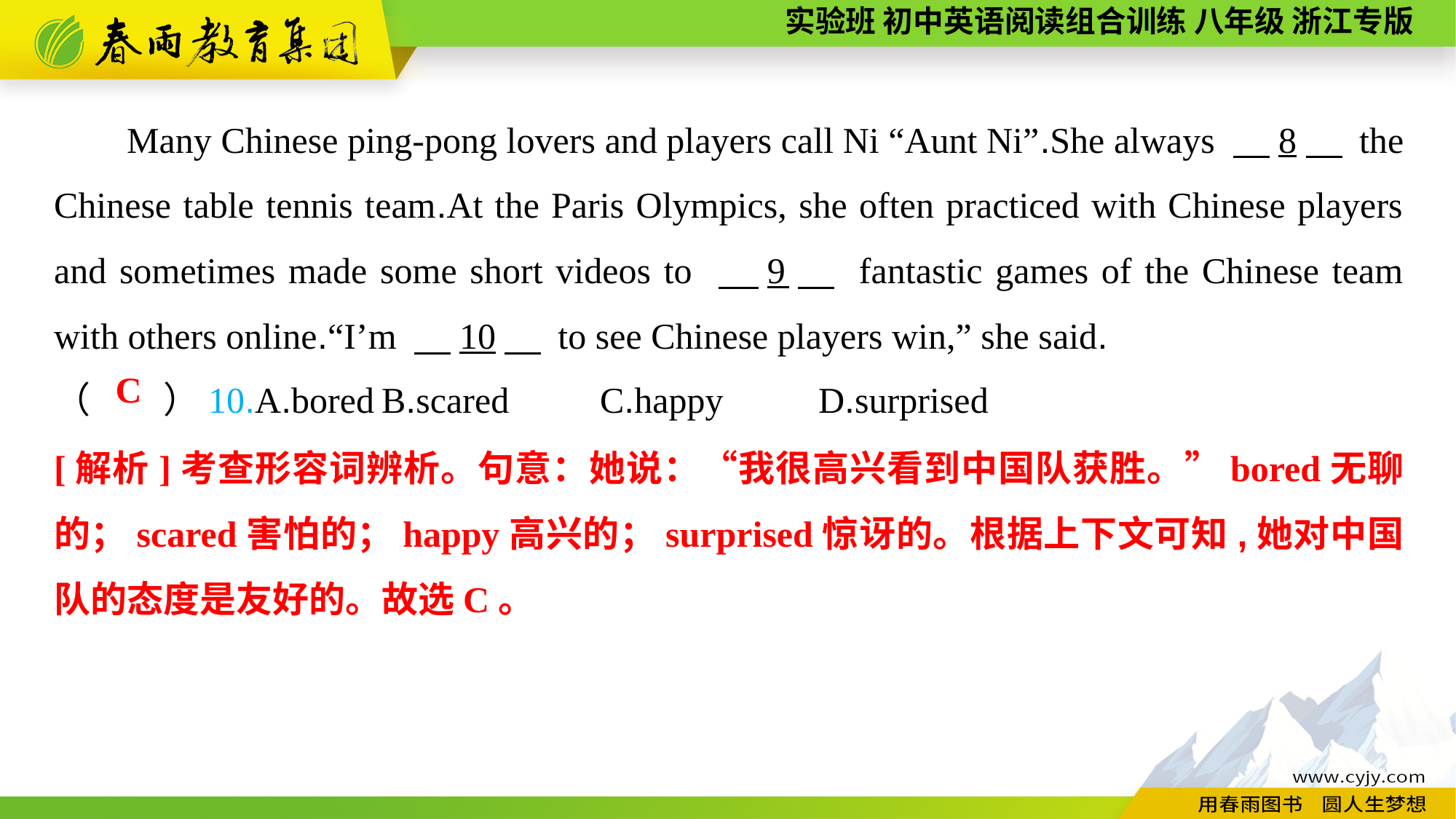

Many Chinese ping-pong lovers and players call Ni “Aunt Ni”.She always 　8　 the Chinese table tennis team.At the Paris Olympics, she often practiced with Chinese players and sometimes made some short videos to 　9　 fantastic games of the Chinese team with others online.“I’m 　10　 to see Chinese players win,” she said.
（　　）10.A.bored	B.scared	C.happy	D.surprised
C
[解析]考查形容词辨析。句意：她说：“我很高兴看到中国队获胜。”bored无聊的；scared害怕的；happy高兴的；surprised惊讶的。根据上下文可知,她对中国队的态度是友好的。故选C。